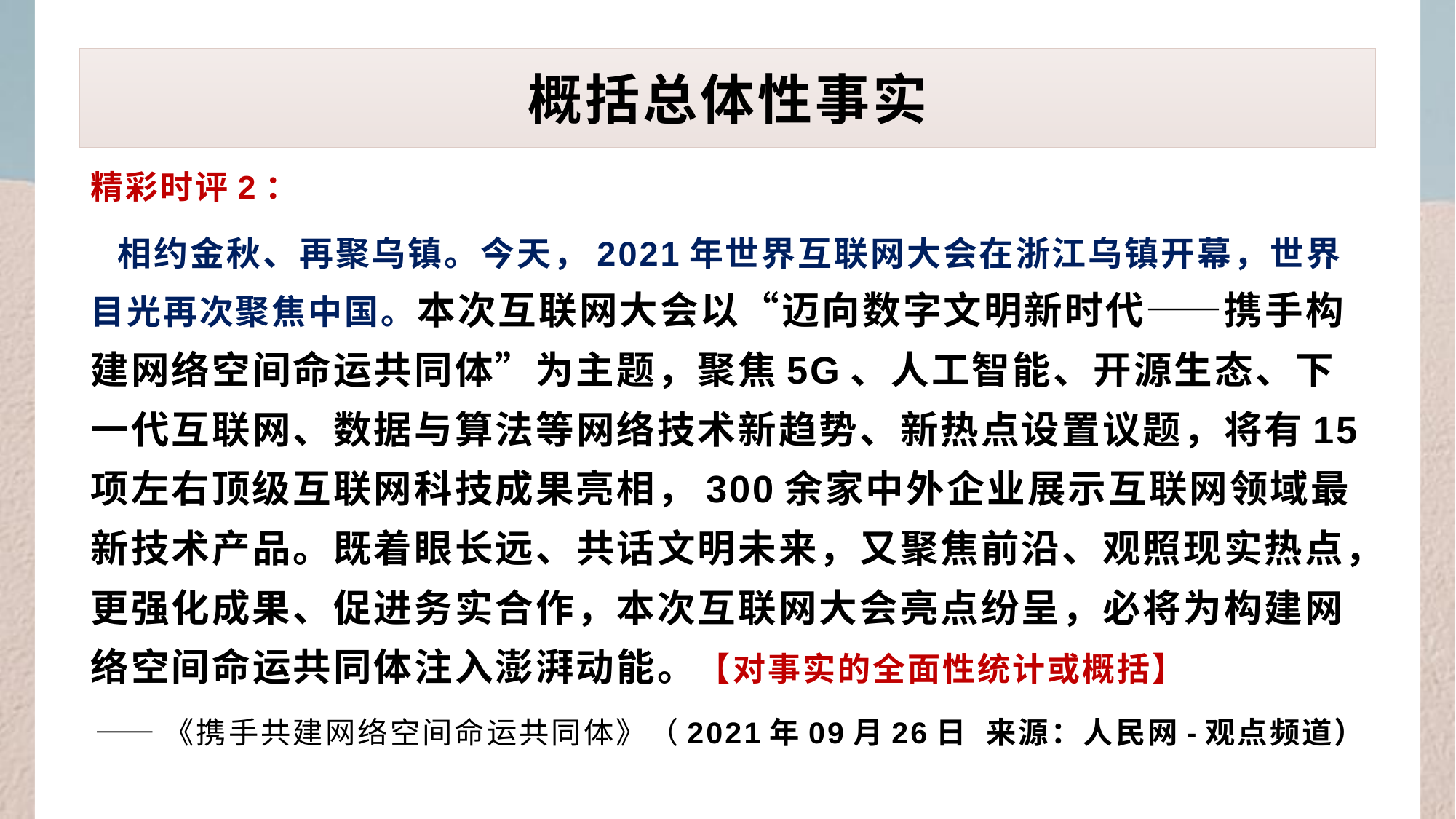

# 概括总体性事实
精彩时评2：
  相约金秋、再聚乌镇。今天，2021年世界互联网大会在浙江乌镇开幕，世界目光再次聚焦中国。本次互联网大会以“迈向数字文明新时代——携手构建网络空间命运共同体”为主题，聚焦5G、人工智能、开源生态、下一代互联网、数据与算法等网络技术新趋势、新热点设置议题，将有15项左右顶级互联网科技成果亮相，300余家中外企业展示互联网领域最新技术产品。既着眼长远、共话文明未来，又聚焦前沿、观照现实热点，更强化成果、促进务实合作，本次互联网大会亮点纷呈，必将为构建网络空间命运共同体注入澎湃动能。【对事实的全面性统计或概括】
——《携手共建网络空间命运共同体》（2021年09月26日  来源：人民网-观点频道）